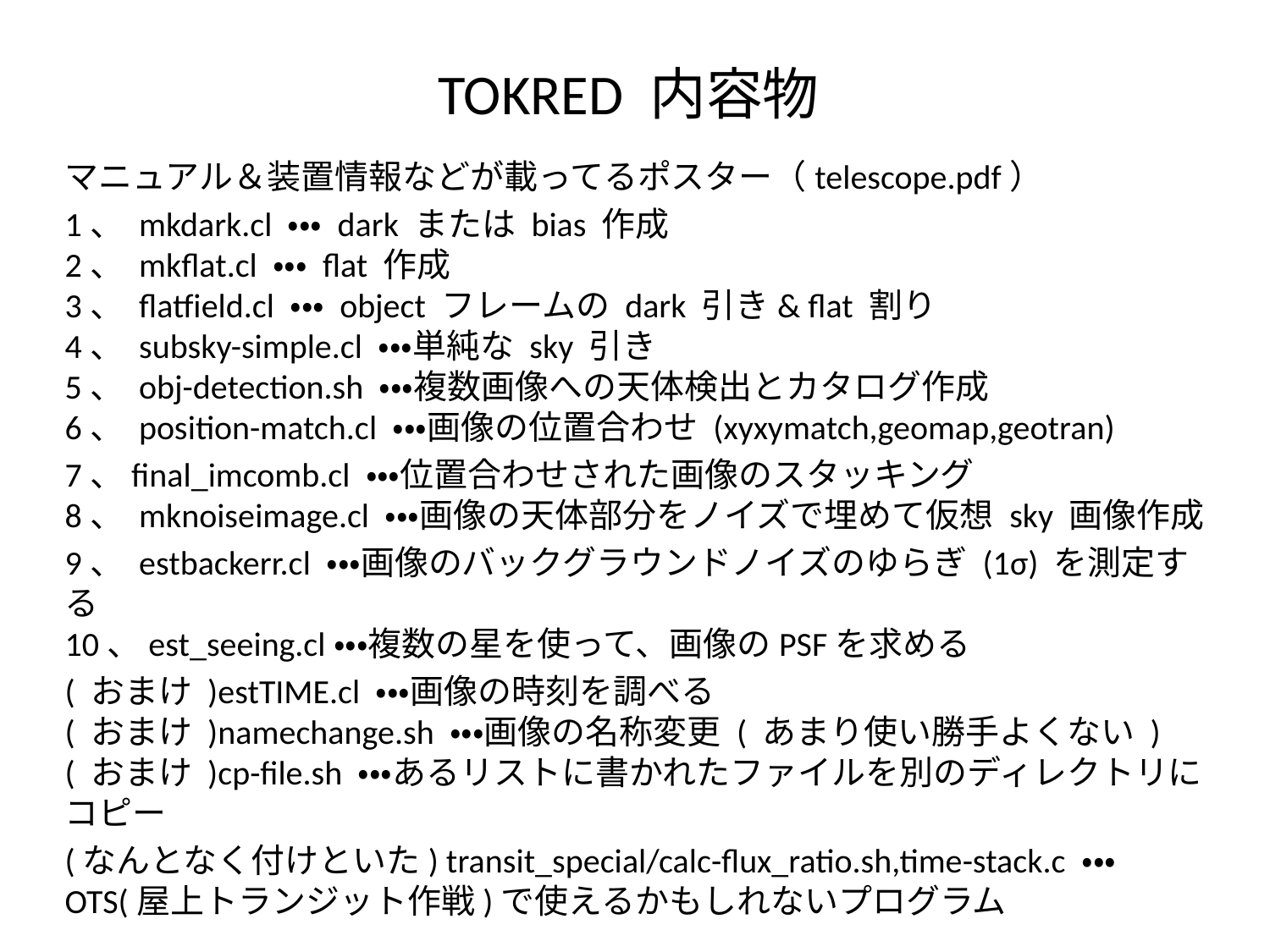

# TOKRED 内容物
マニュアル＆装置情報などが載ってるポスター（telescope.pdf）
1、 mkdark.cl ・・・ dark または bias 作成
2、 mkflat.cl ・・・ flat 作成
3、 flatfield.cl ・・・ object フレームの dark 引き& flat 割り
4、 subsky-simple.cl ・・・単純な sky 引き
5、 obj-detection.sh ・・・複数画像への天体検出とカタログ作成
6、 position-match.cl ・・・画像の位置合わせ (xyxymatch,geomap,geotran)
7、final_imcomb.cl ・・・位置合わせされた画像のスタッキング
8、 mknoiseimage.cl ・・・画像の天体部分をノイズで埋めて仮想 sky 画像作成
9、 estbackerr.cl ・・・画像のバックグラウンドノイズのゆらぎ (1σ) を測定する
10、est_seeing.cl・・・複数の星を使って、画像のPSFを求める
( おまけ )estTIME.cl ・・・画像の時刻を調べる
( おまけ )namechange.sh ・・・画像の名称変更 ( あまり使い勝手よくない )
( おまけ )cp-file.sh ・・・あるリストに書かれたファイルを別のディレクトリにコピー
(なんとなく付けといた) transit_special/calc-flux_ratio.sh,time-stack.c ・・・ OTS(屋上トランジット作戦)で使えるかもしれないプログラム